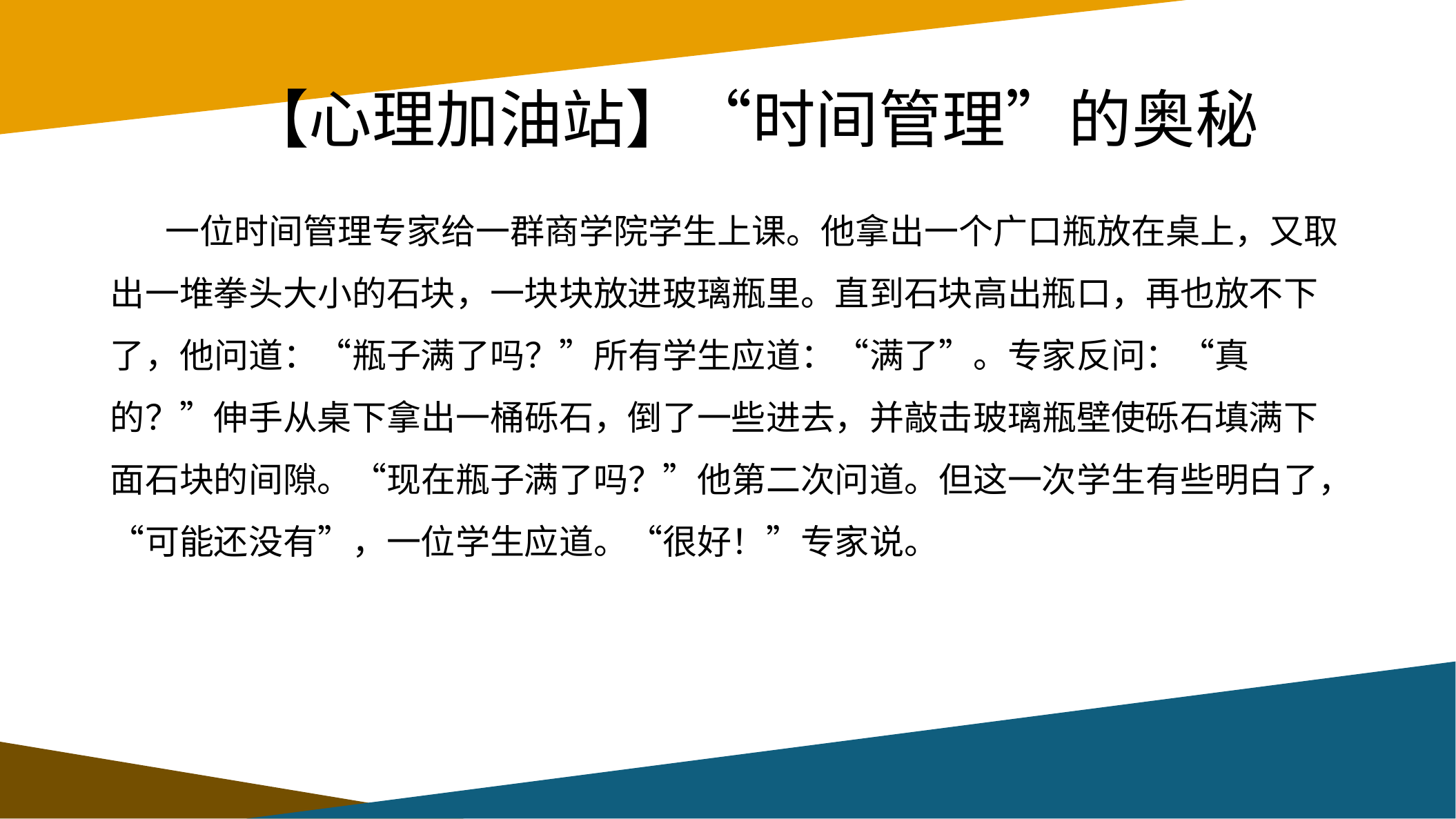

# 【心理加油站】“时间管理”的奥秘
      一位时间管理专家给一群商学院学生上课。他拿出一个广口瓶放在桌上，又取出一堆拳头大小的石块，一块块放进玻璃瓶里。直到石块高出瓶口，再也放不下了，他问道：“瓶子满了吗？”所有学生应道：“满了”。专家反问：“真的？”伸手从桌下拿出一桶砾石，倒了一些进去，并敲击玻璃瓶壁使砾石填满下面石块的间隙。“现在瓶子满了吗？”他第二次问道。但这一次学生有些明白了，“可能还没有”，一位学生应道。“很好！”专家说。